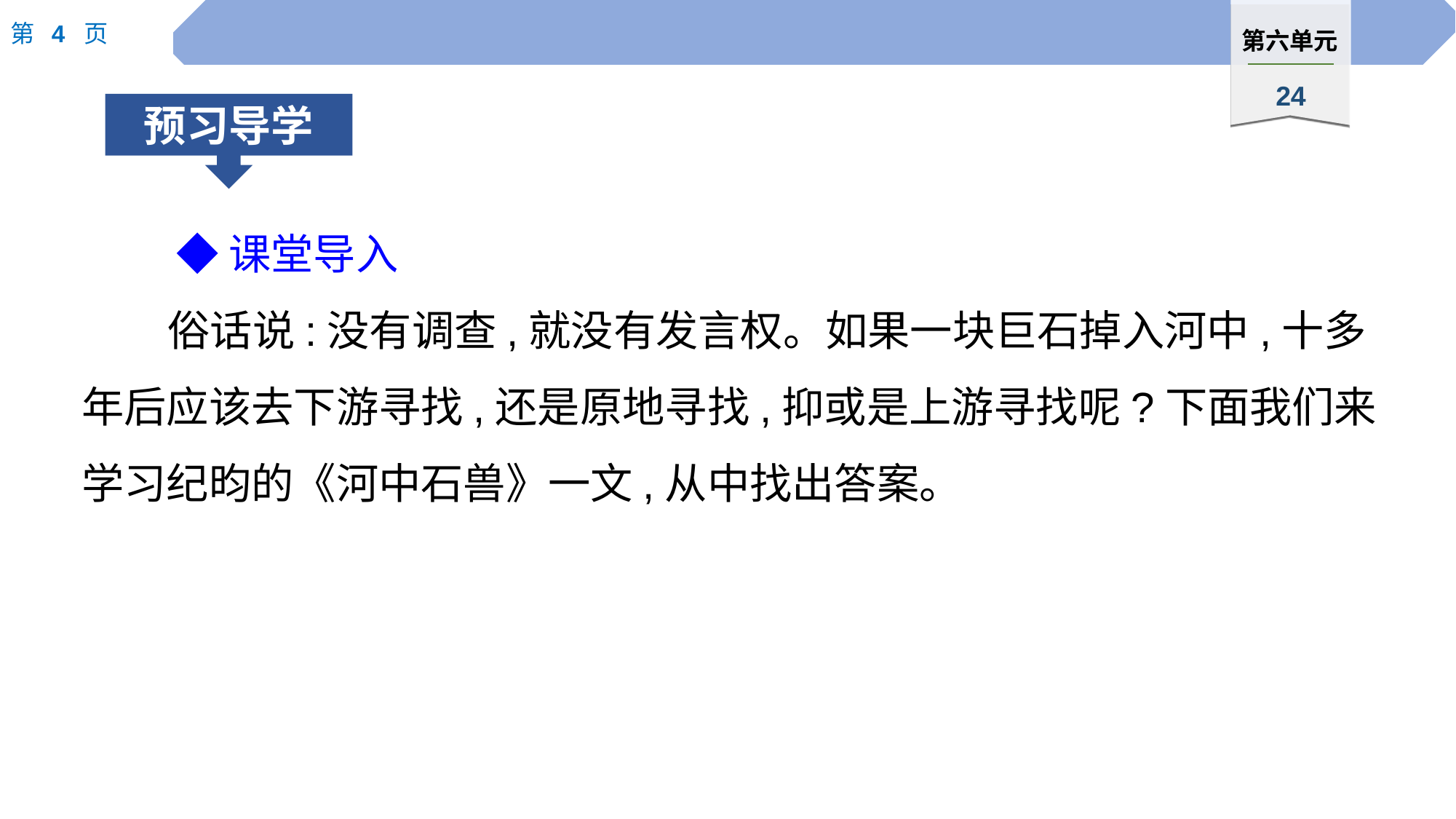

◆课堂导入

俗话说:没有调查,就没有发言权。如果一块巨石掉入河中,十多年后应该去下游寻找,还是原地寻找,抑或是上游寻找呢?下面我们来学习纪昀的《河中石兽》一文,从中找出答案。